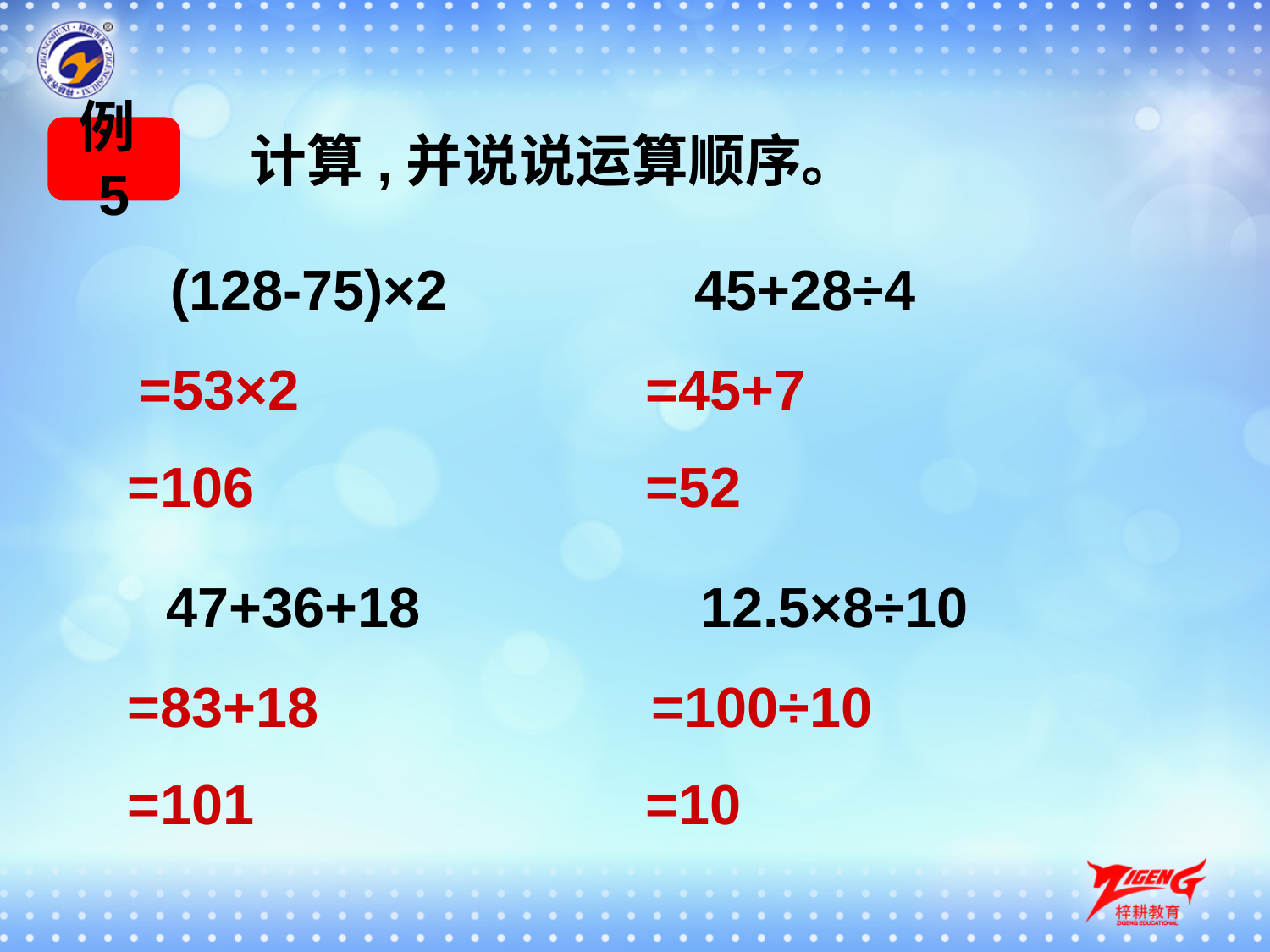

例5
计算,并说说运算顺序。
(128-75)×2
45+28÷4
=53×2
=45+7
=106
=52
47+36+18
12.5×8÷10
=83+18
=100÷10
=101
=10